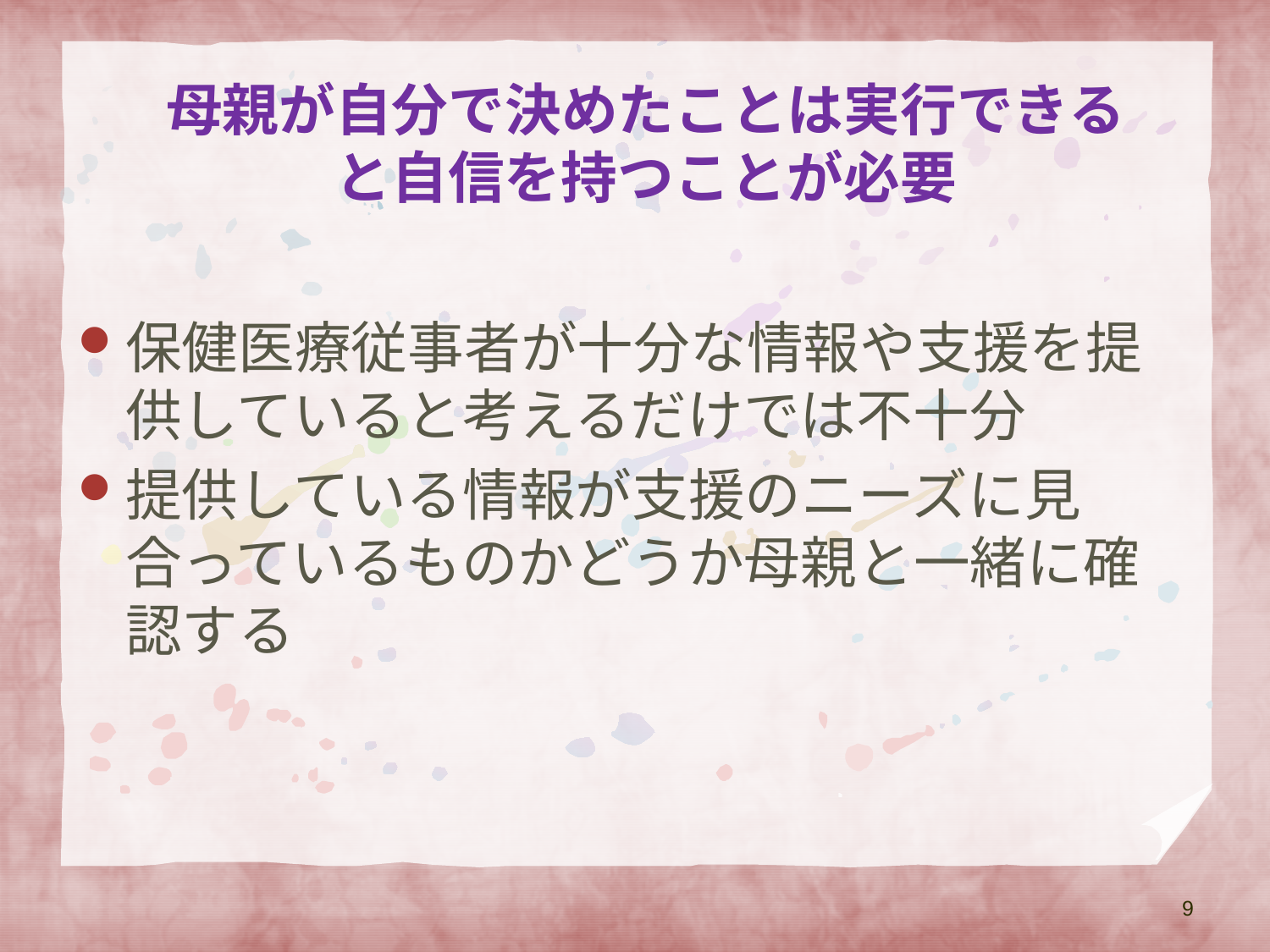

# 母親が自分で決めたことは実行できると自信を持つことが必要
保健医療従事者が十分な情報や支援を提供していると考えるだけでは不十分
提供している情報が支援のニーズに見合っているものかどうか母親と一緒に確認する

9